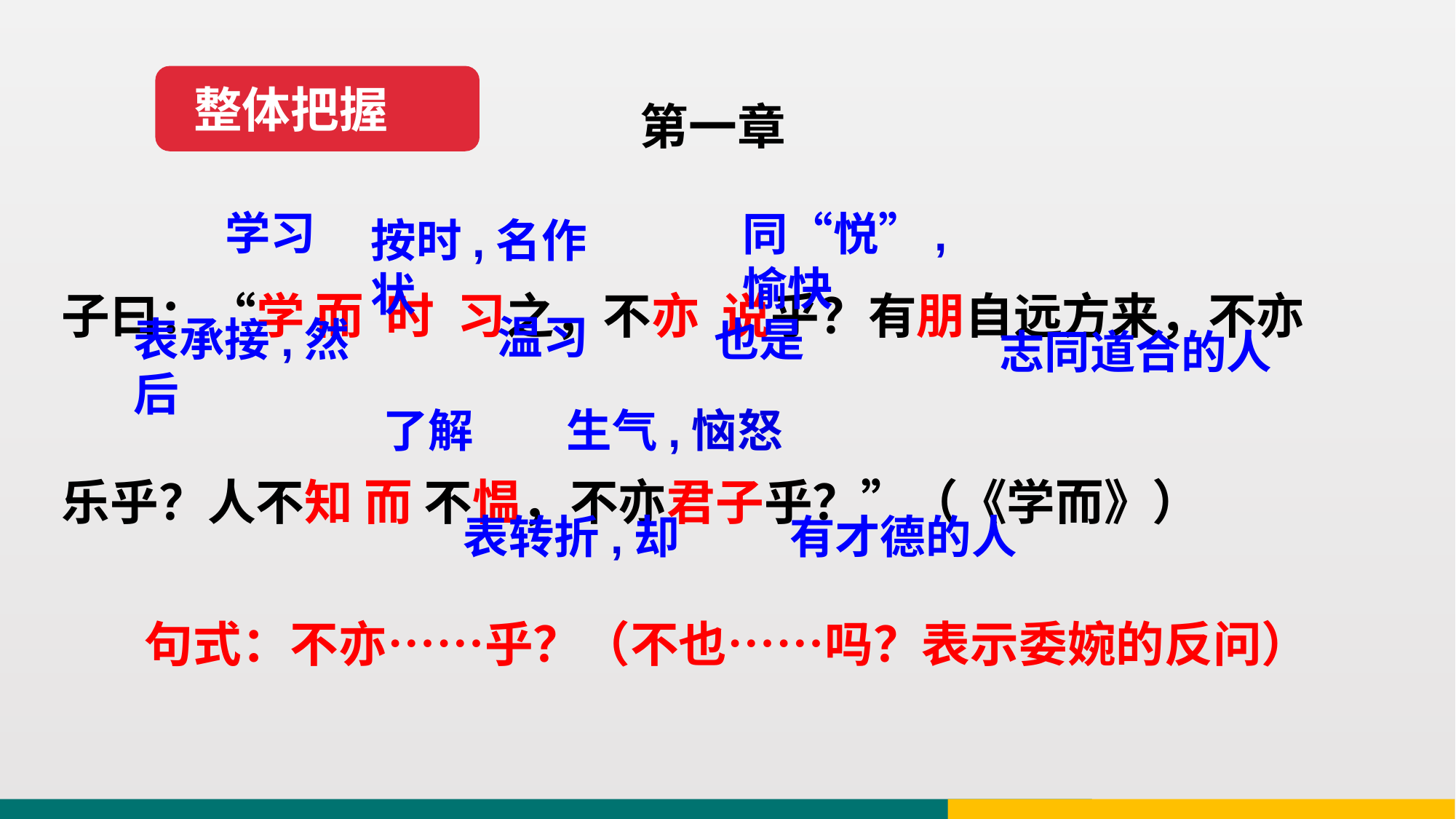

整体把握
第一章
子曰：“学 而  时  习之，不亦  说乎？有朋自远方来，不亦乐乎？人不知 而 不愠，不亦君子乎？”（《学而》）
学习
同“悦”,愉快
按时,名作状
温习
也是
表承接,然后
志同道合的人
生气,恼怒
了解
有才德的人
表转折,却
句式：不亦……乎？（不也……吗？表示委婉的反问）